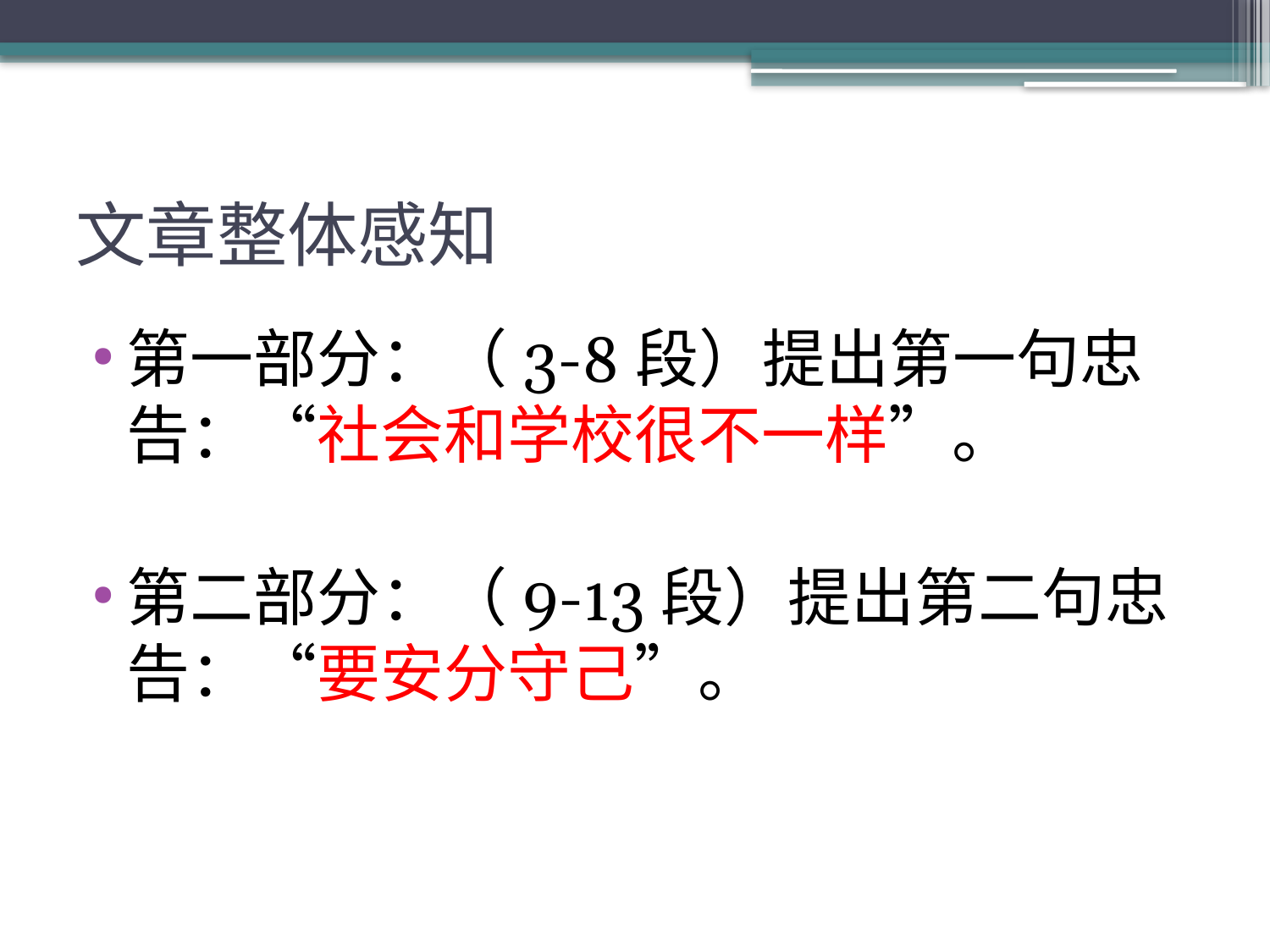

# 文章整体感知
第一部分：（3-8段）提出第一句忠告：“社会和学校很不一样”。

第二部分：（9-13段）提出第二句忠告：“要安分守己”。